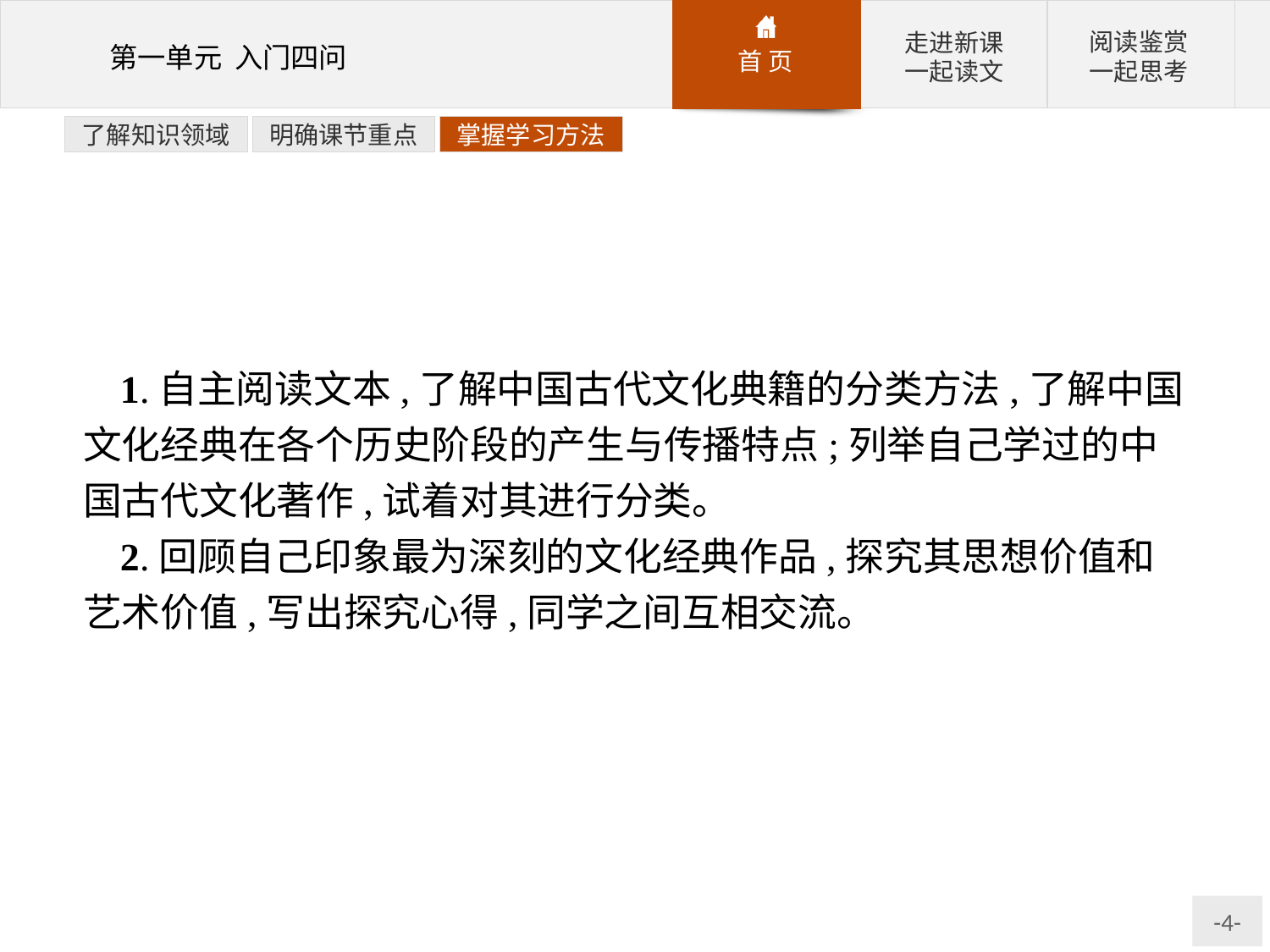

了解知识领域
明确课节重点
掌握学习方法
1.自主阅读文本,了解中国古代文化典籍的分类方法,了解中国文化经典在各个历史阶段的产生与传播特点;列举自己学过的中国古代文化著作,试着对其进行分类。
2.回顾自己印象最为深刻的文化经典作品,探究其思想价值和艺术价值,写出探究心得,同学之间互相交流。